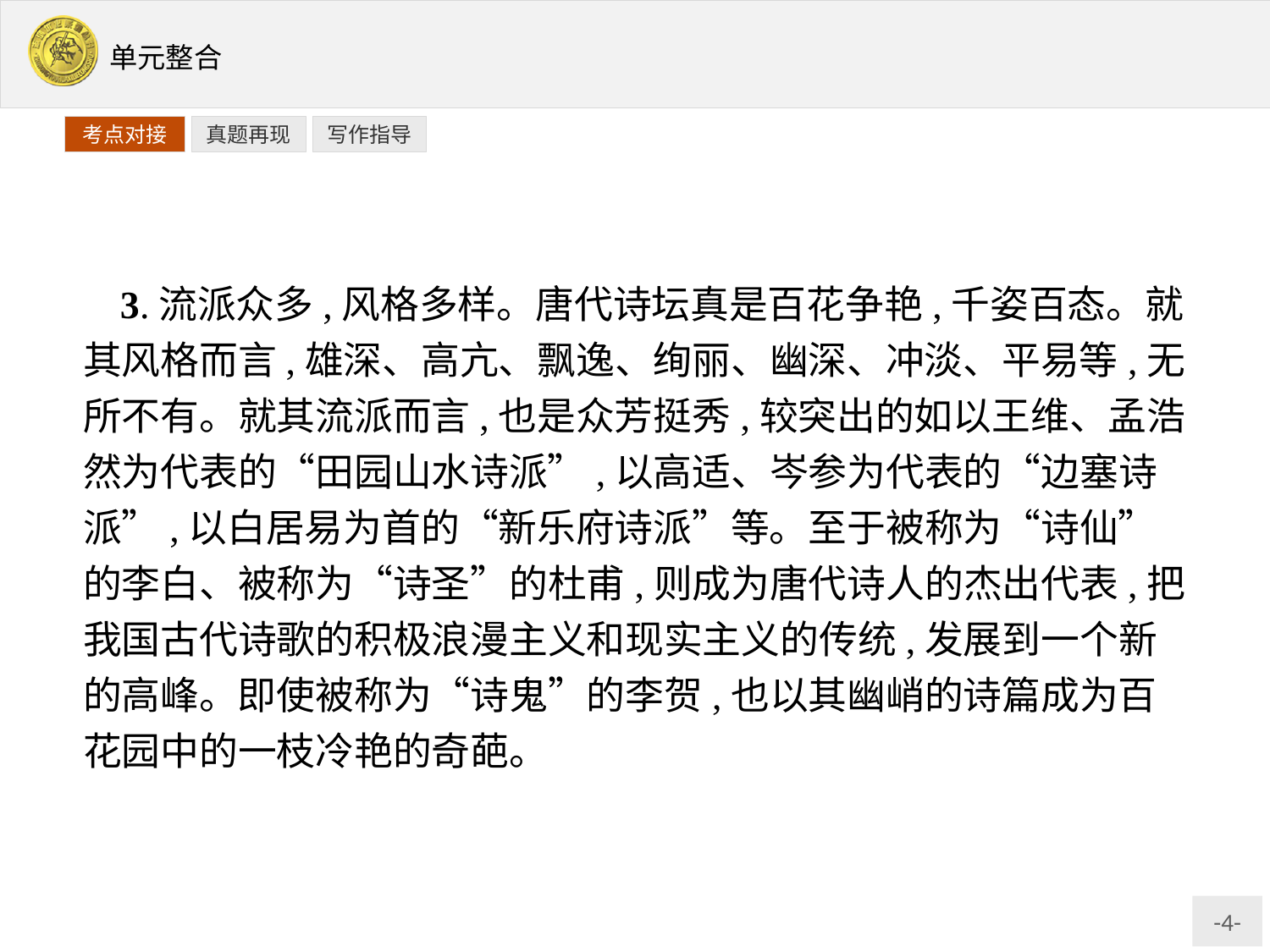

写作指导
考点对接
真题再现
3.流派众多,风格多样。唐代诗坛真是百花争艳,千姿百态。就其风格而言,雄深、高亢、飘逸、绚丽、幽深、冲淡、平易等,无所不有。就其流派而言,也是众芳挺秀,较突出的如以王维、孟浩然为代表的“田园山水诗派”,以高适、岑参为代表的“边塞诗派”,以白居易为首的“新乐府诗派”等。至于被称为“诗仙”的李白、被称为“诗圣”的杜甫,则成为唐代诗人的杰出代表,把我国古代诗歌的积极浪漫主义和现实主义的传统,发展到一个新的高峰。即使被称为“诗鬼”的李贺,也以其幽峭的诗篇成为百花园中的一枝冷艳的奇葩。